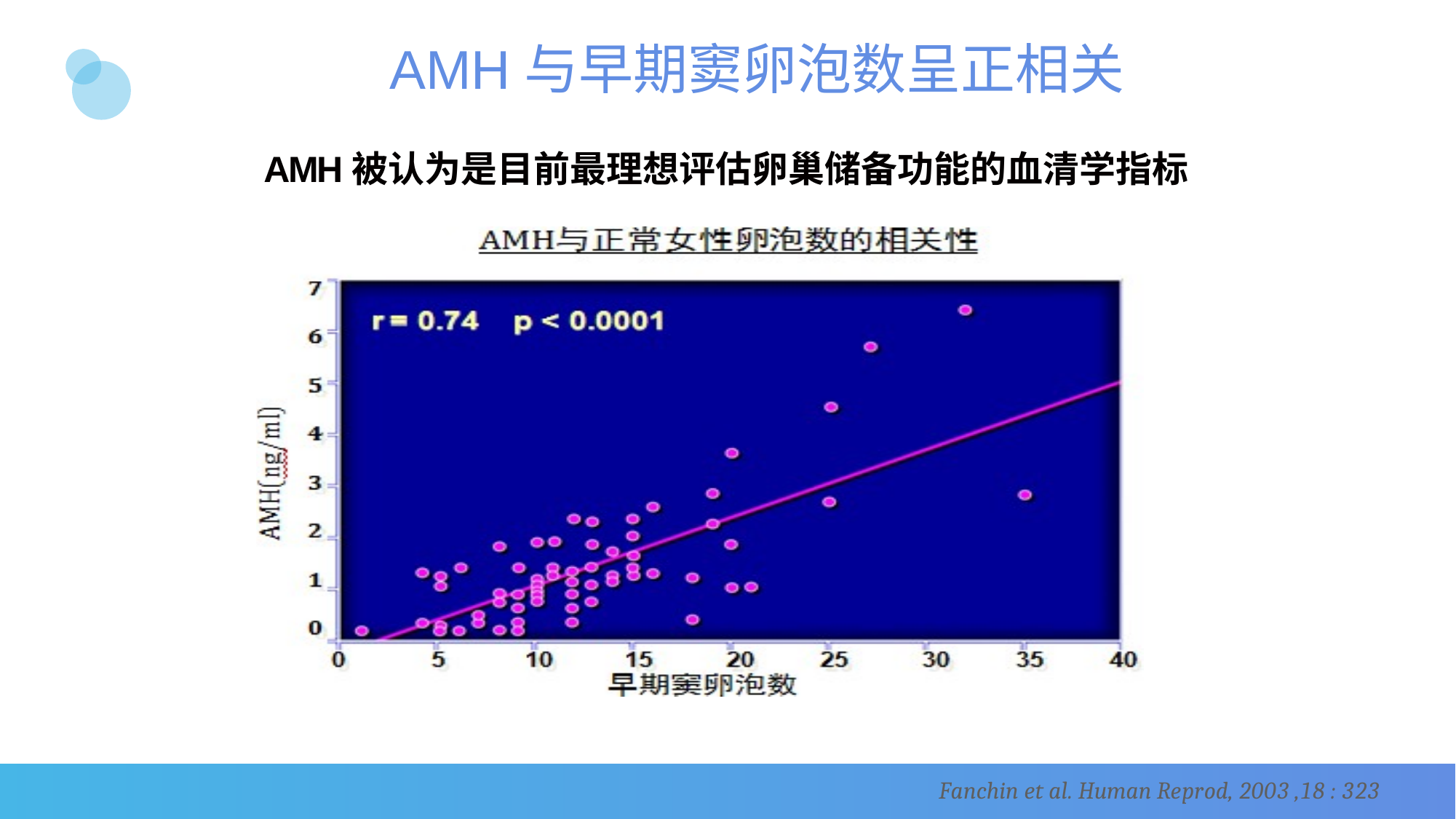

AMH与早期窦卵泡数呈正相关
AMH被认为是目前最理想评估卵巢储备功能的血清学指标

Fanchin et al. Human Reprod, 2003 ,18 : 323
Rosen 等的研究发现,女性30岁后AMH 水平随年龄逐年下降。
与 FSH、雌二醇(等其他激素指标相比,AMH 的敏感性最强。同时,AMH 和AFC之间表现出很强的相关性。